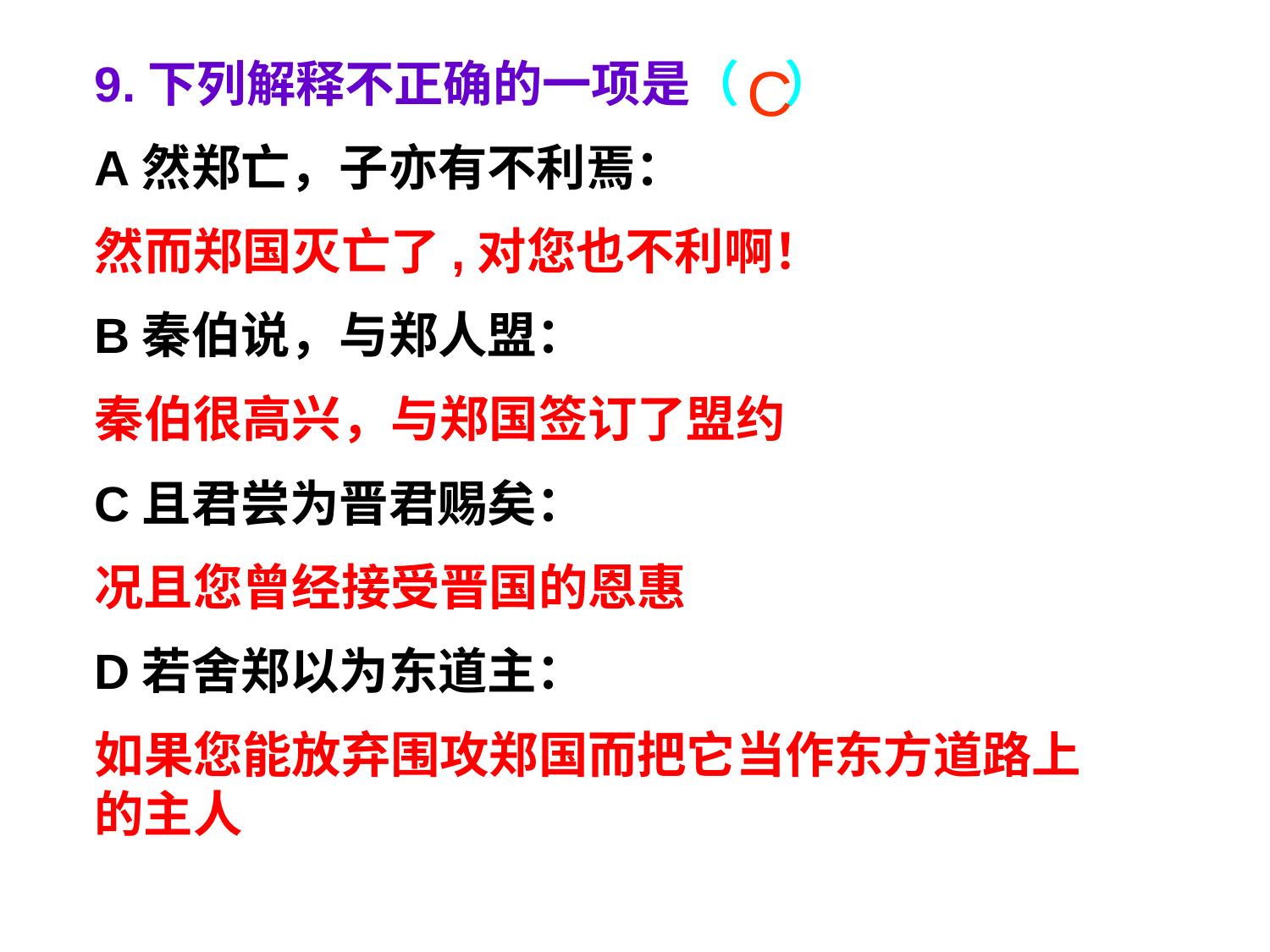

9.下列解释不正确的一项是（    ）
A然郑亡，子亦有不利焉：
然而郑国灭亡了,对您也不利啊！
B秦伯说，与郑人盟：
秦伯很高兴，与郑国签订了盟约
C且君尝为晋君赐矣：
况且您曾经接受晋国的恩惠
D若舍郑以为东道主：
如果您能放弃围攻郑国而把它当作东方道路上的主人
C